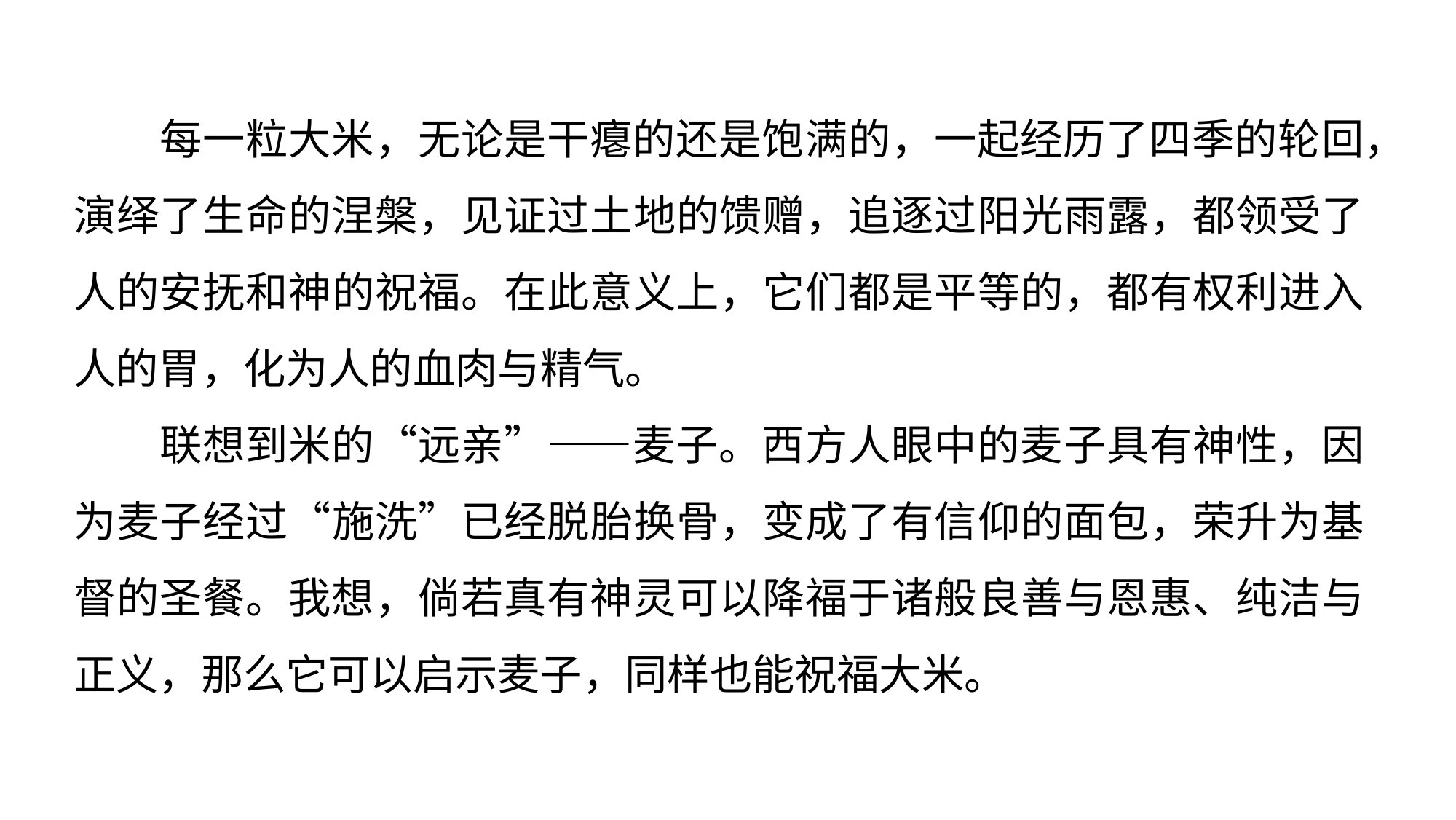

每一粒大米，无论是干瘪的还是饱满的，一起经历了四季的轮回，演绎了生命的涅槃，见证过土地的馈赠，追逐过阳光雨露，都领受了人的安抚和神的祝福。在此意义上，它们都是平等的，都有权利进入人的胃，化为人的血肉与精气。
联想到米的“远亲”——麦子。西方人眼中的麦子具有神性，因为麦子经过“施洗”已经脱胎换骨，变成了有信仰的面包，荣升为基督的圣餐。我想，倘若真有神灵可以降福于诸般良善与恩惠、纯洁与正义，那么它可以启示麦子，同样也能祝福大米。